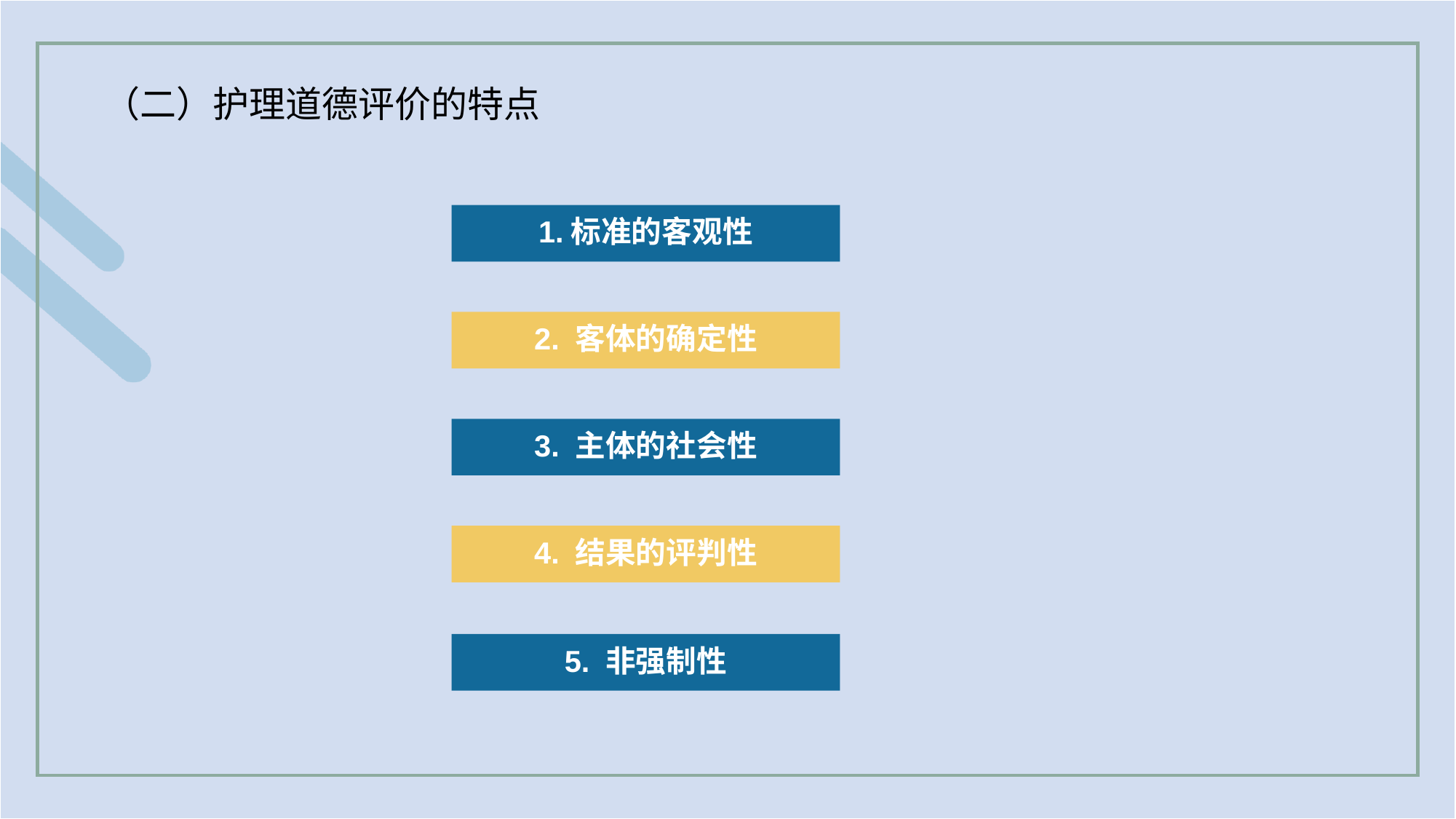

（二）护理道德评价的特点
1.标准的客观性
2. 客体的确定性
3. 主体的社会性
4. 结果的评判性
5. 非强制性